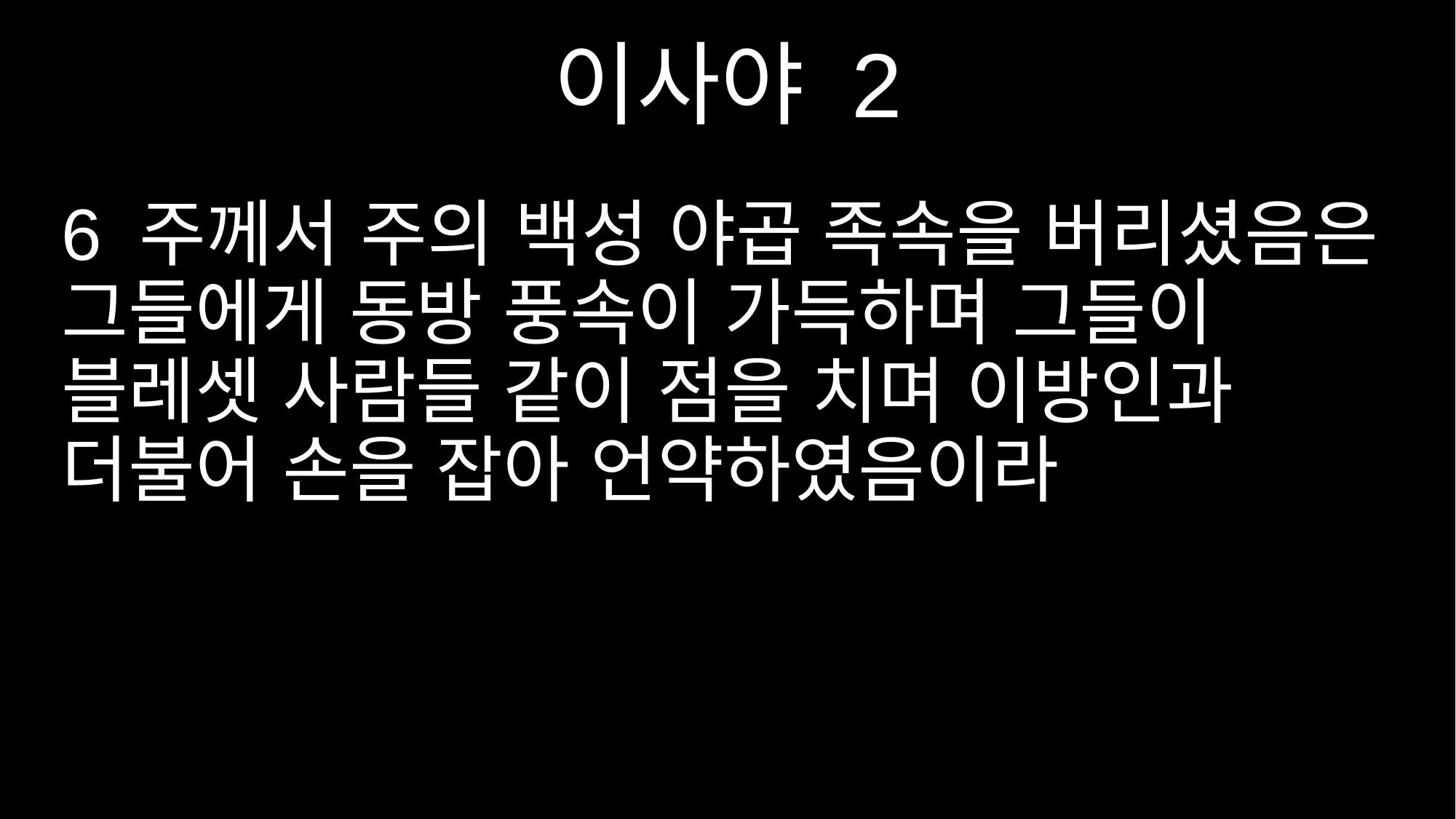

이사야 2
6 주께서 주의 백성 야곱 족속을 버리셨음은 그들에게 동방 풍속이 가득하며 그들이 블레셋 사람들 같이 점을 치며 이방인과 더불어 손을 잡아 언약하였음이라